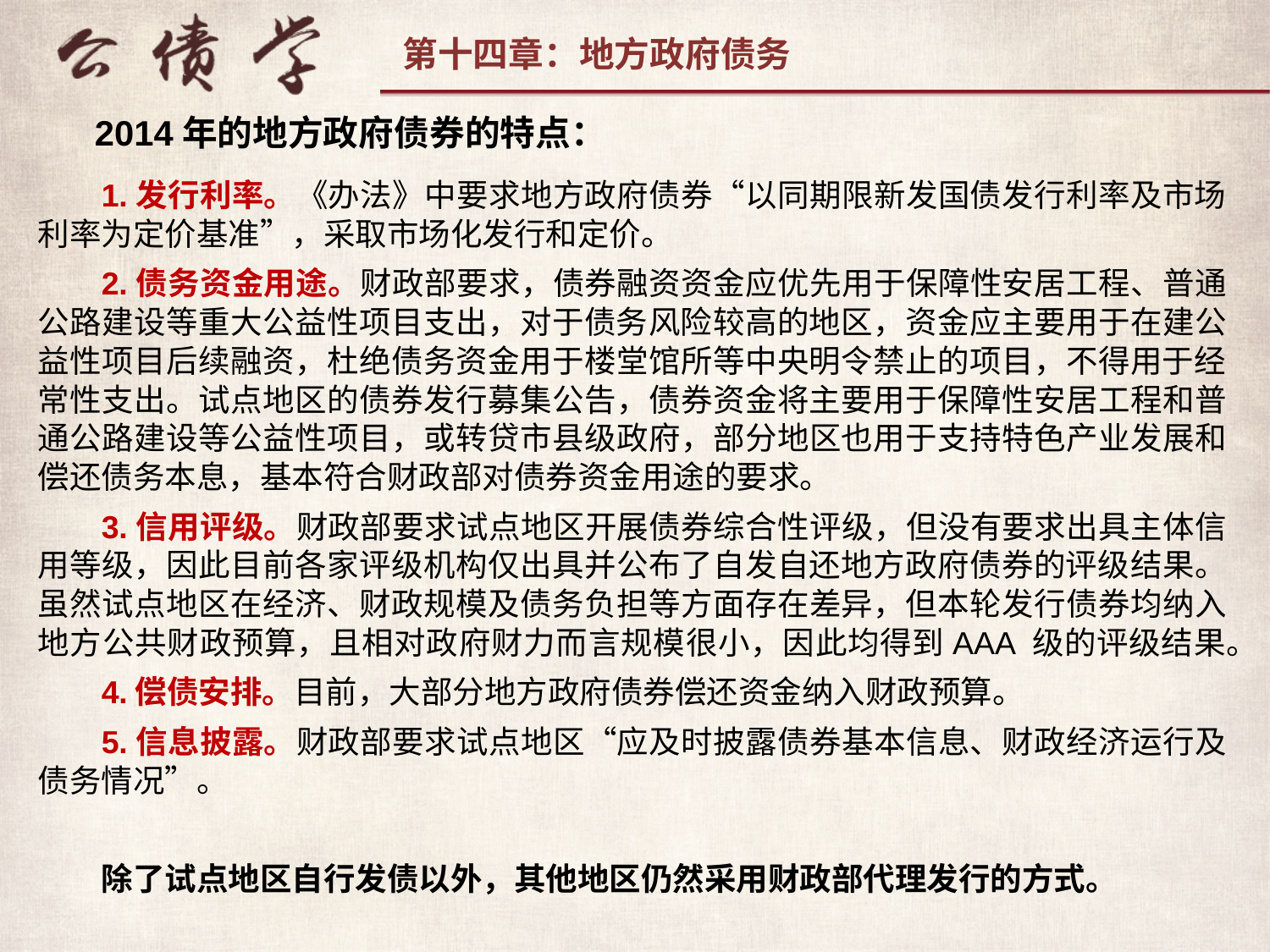

2014年的地方政府债券的特点：
1.发行利率。《办法》中要求地方政府债券“以同期限新发国债发行利率及市场利率为定价基准”，采取市场化发行和定价。
2.债务资金用途。财政部要求，债券融资资金应优先用于保障性安居工程、普通公路建设等重大公益性项目支出，对于债务风险较高的地区，资金应主要用于在建公益性项目后续融资，杜绝债务资金用于楼堂馆所等中央明令禁止的项目，不得用于经常性支出。试点地区的债券发行募集公告，债券资金将主要用于保障性安居工程和普通公路建设等公益性项目，或转贷市县级政府，部分地区也用于支持特色产业发展和偿还债务本息，基本符合财政部对债券资金用途的要求。
3.信用评级。财政部要求试点地区开展债券综合性评级，但没有要求出具主体信用等级，因此目前各家评级机构仅出具并公布了自发自还地方政府债券的评级结果。虽然试点地区在经济、财政规模及债务负担等方面存在差异，但本轮发行债券均纳入地方公共财政预算，且相对政府财力而言规模很小，因此均得到AAA 级的评级结果。
4.偿债安排。目前，大部分地方政府债券偿还资金纳入财政预算。
5.信息披露。财政部要求试点地区“应及时披露债券基本信息、财政经济运行及债务情况”。

除了试点地区自行发债以外，其他地区仍然采用财政部代理发行的方式。
19